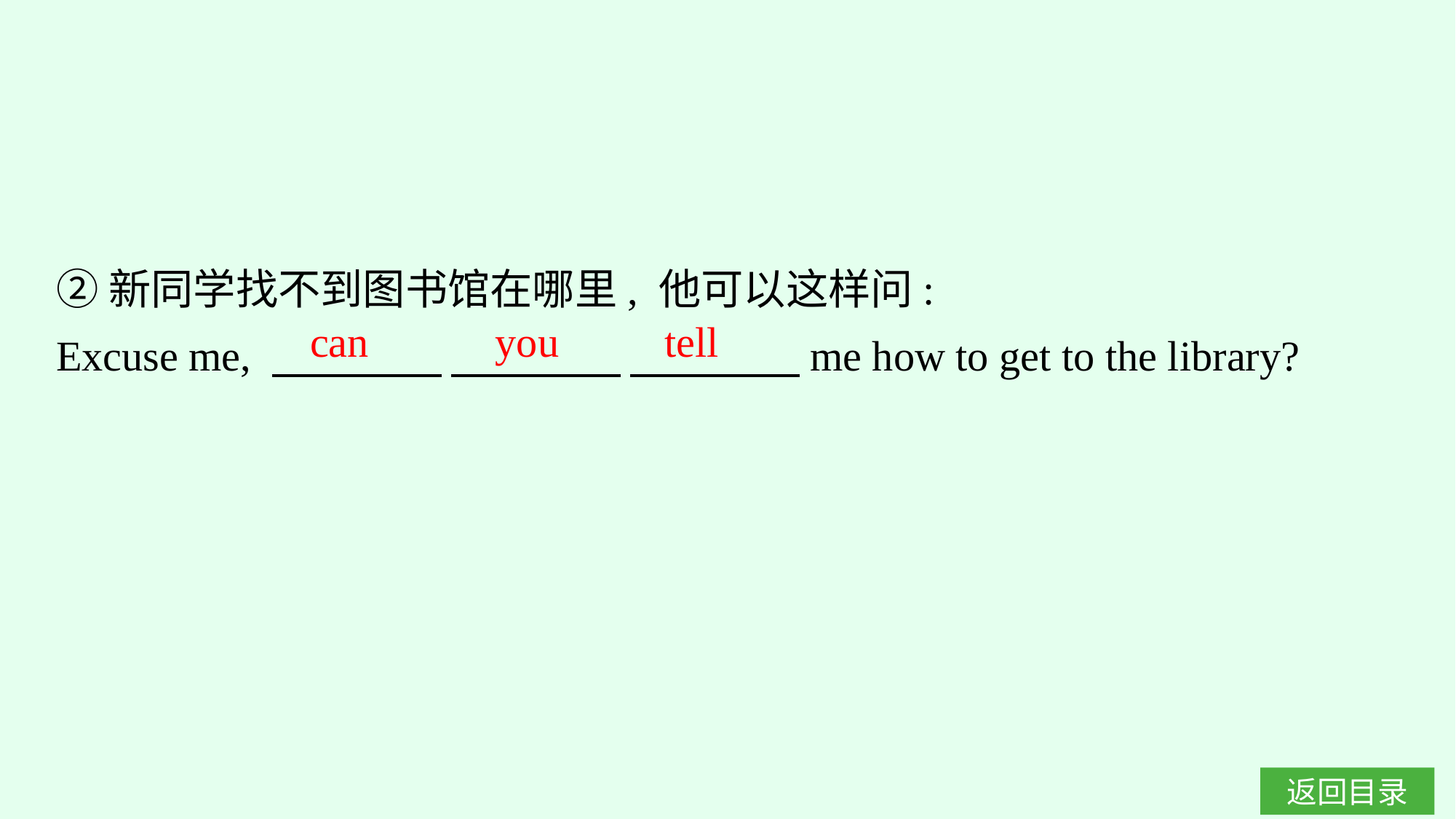

②新同学找不到图书馆在哪里, 他可以这样问:
Excuse me, 　　　　 　　　　 　         　me how to get to the library?
can            you          tell